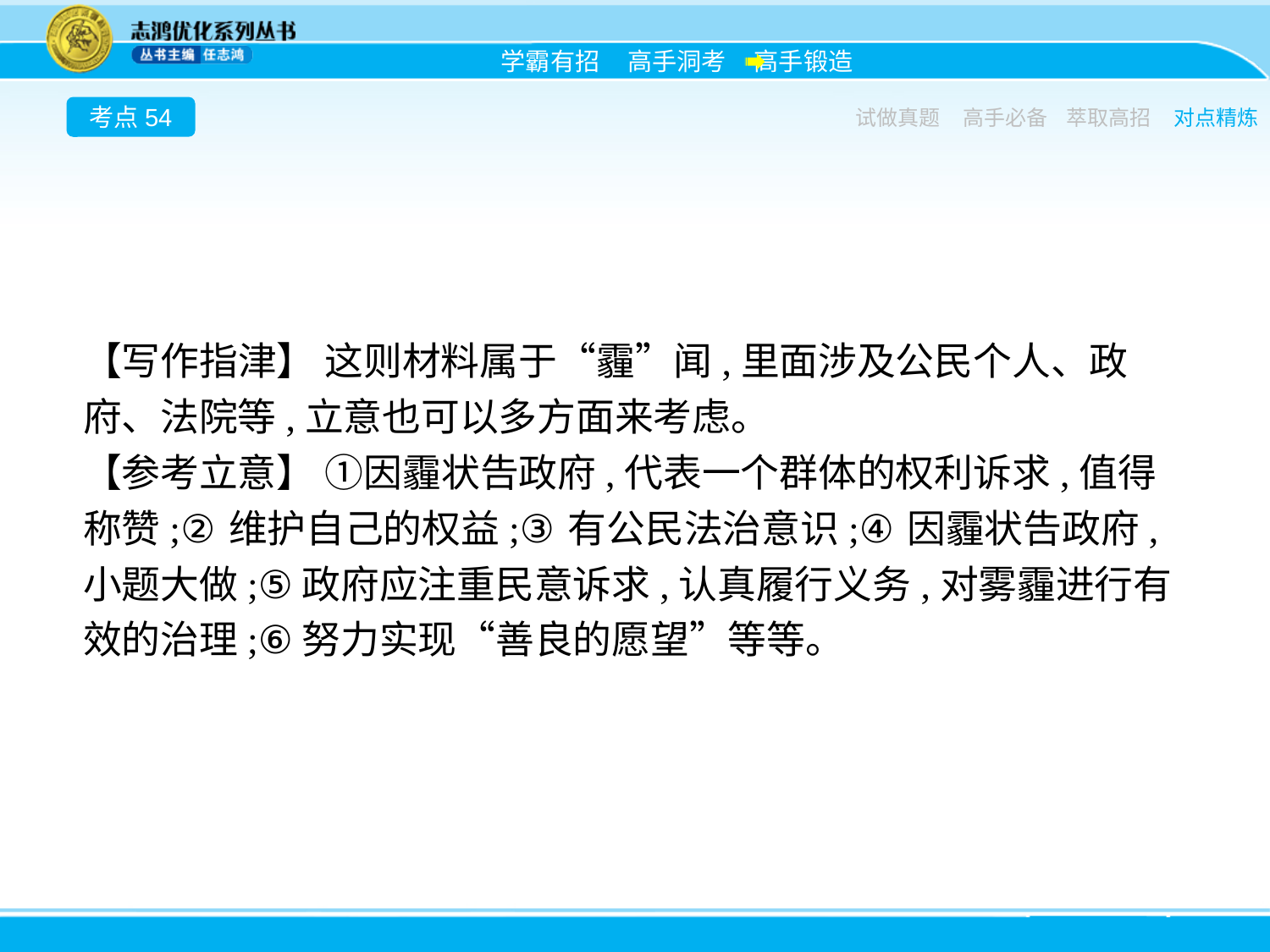

考点54
试做真题
高手必备
萃取高招
对点精炼
【写作指津】 这则材料属于“霾”闻,里面涉及公民个人、政府、法院等,立意也可以多方面来考虑。
【参考立意】 ①因霾状告政府,代表一个群体的权利诉求,值得称赞;②维护自己的权益;③有公民法治意识;④因霾状告政府,小题大做;⑤政府应注重民意诉求,认真履行义务,对雾霾进行有效的治理;⑥努力实现“善良的愿望”等等。